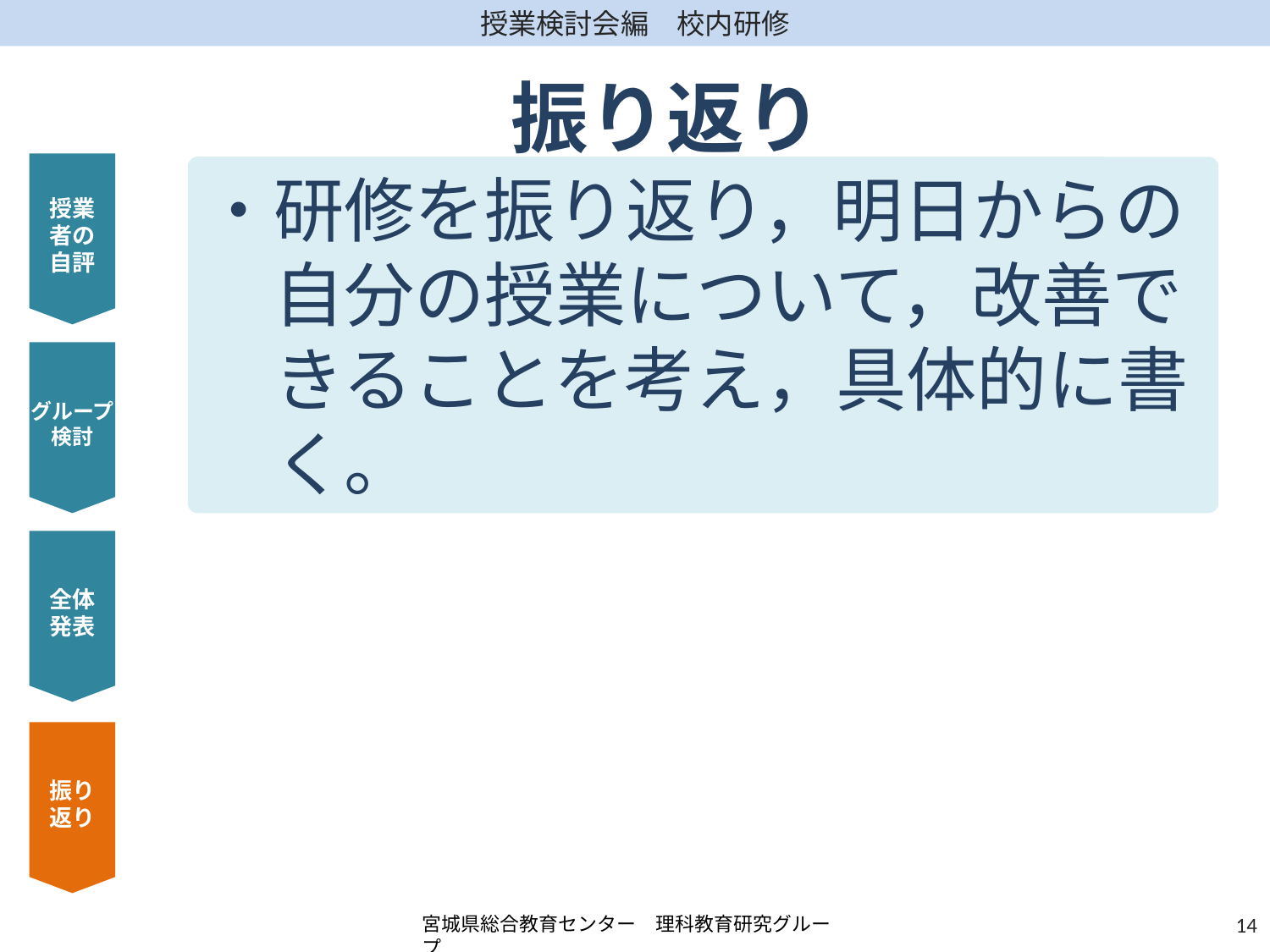

振り返り
授業者の自評
グループ検討
全体
発表
振り
返り
・研修を振り返り，明日からの
　自分の授業について，改善で
　きることを考え，具体的に書
　く。
14